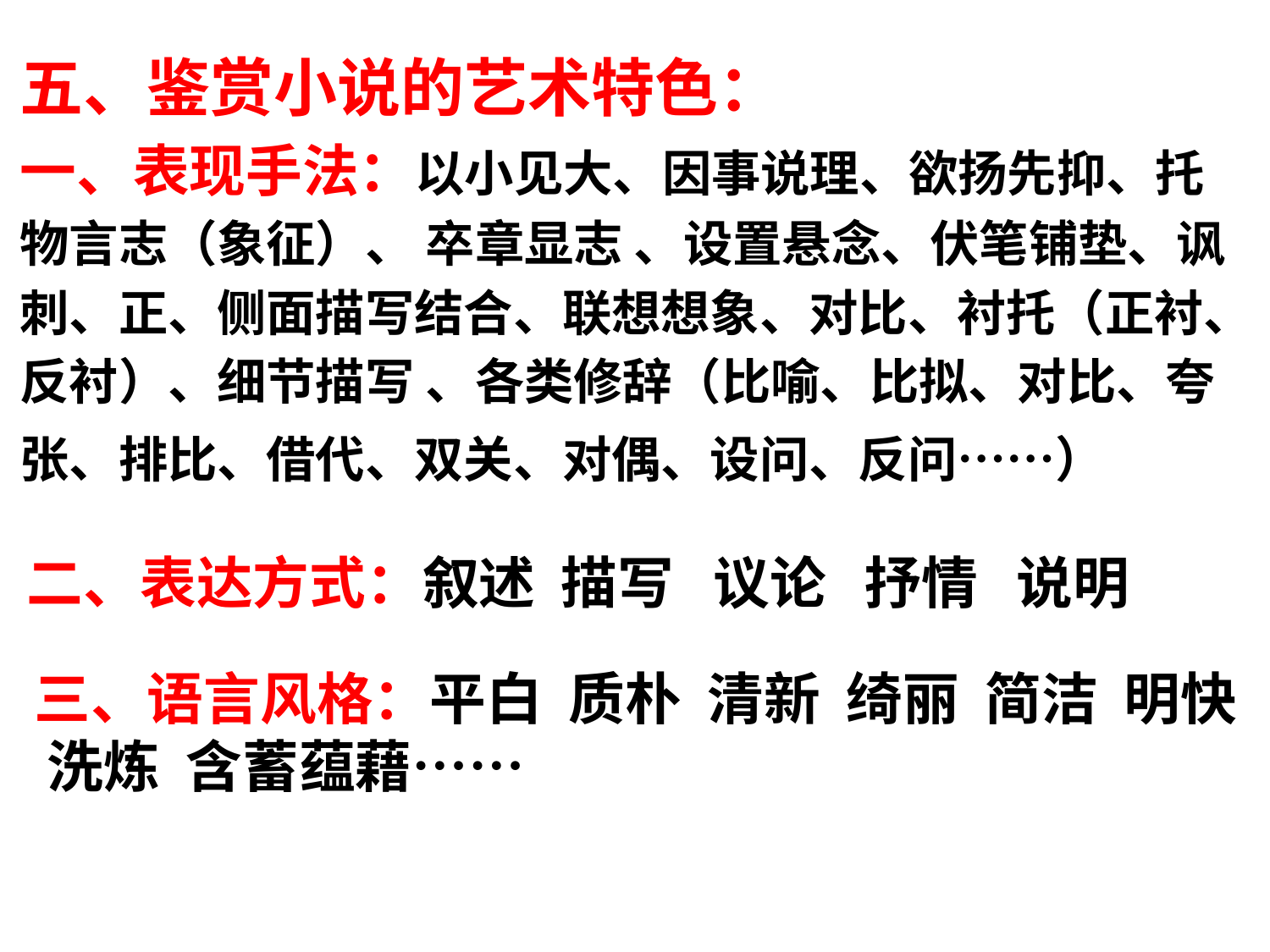

五、鉴赏小说的艺术特色：
一、表现手法：以小见大、因事说理、欲扬先抑、托
物言志（象征）、 卒章显志 、设置悬念、伏笔铺垫、讽
刺、正、侧面描写结合、联想想象、对比、衬托（正衬、
反衬）、细节描写 、各类修辞（比喻、比拟、对比、夸
张、排比、借代、双关、对偶、设问、反问……）
二、表达方式：叙述  描写   议论   抒情   说明
三、语言风格：平白  质朴  清新  绮丽  简洁  明快  洗炼  含蓄蕴藉……